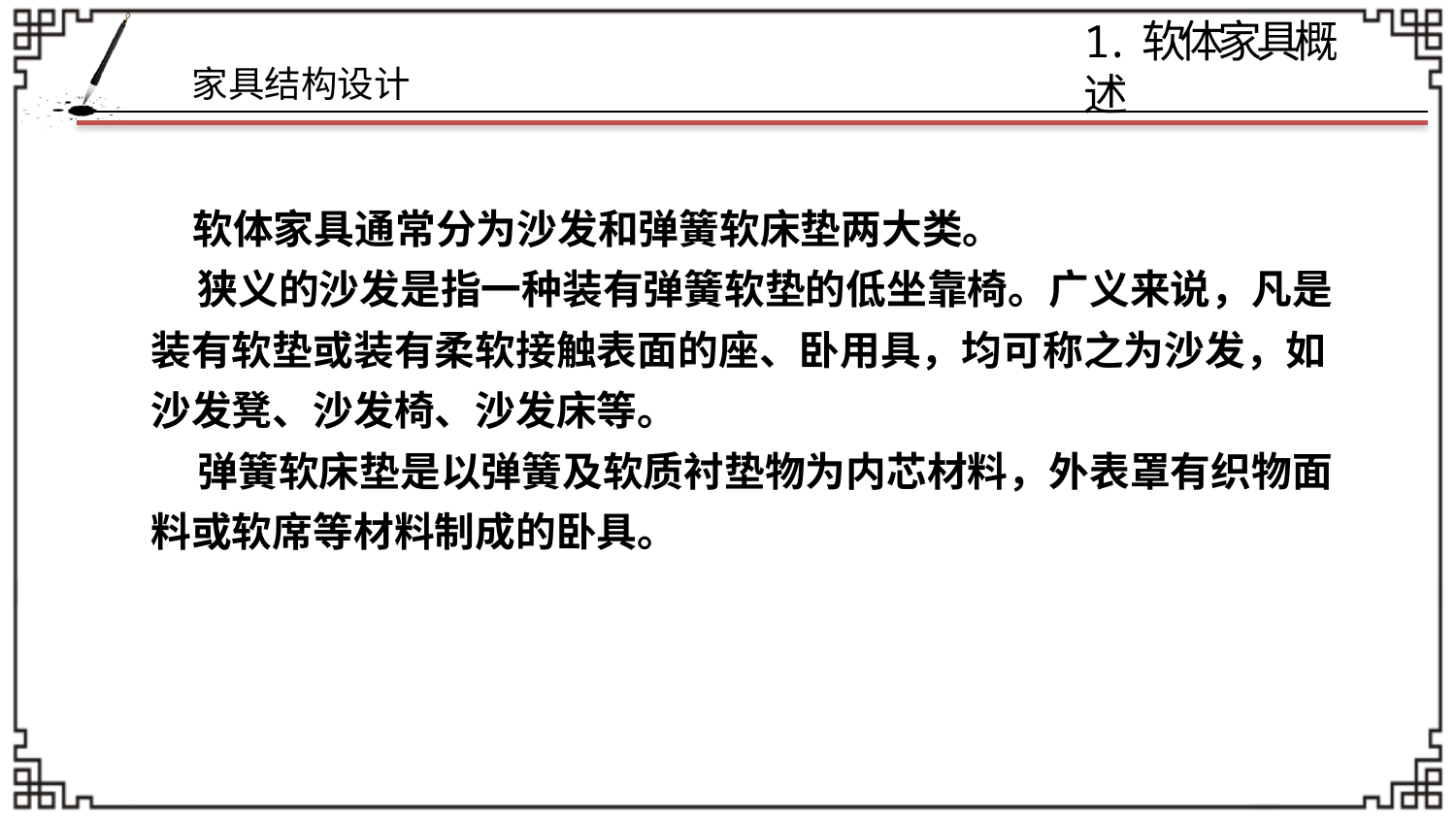

1.软体家具概述
    软体家具通常分为沙发和弹簧软床垫两大类。
    狭义的沙发是指一种装有弹簧软垫的低坐靠椅。广义来说，凡是装有软垫或装有柔软接触表面的座、卧用具，均可称之为沙发，如沙发凳、沙发椅、沙发床等。
    弹簧软床垫是以弹簧及软质衬垫物为内芯材料，外表罩有织物面料或软席等材料制成的卧具。